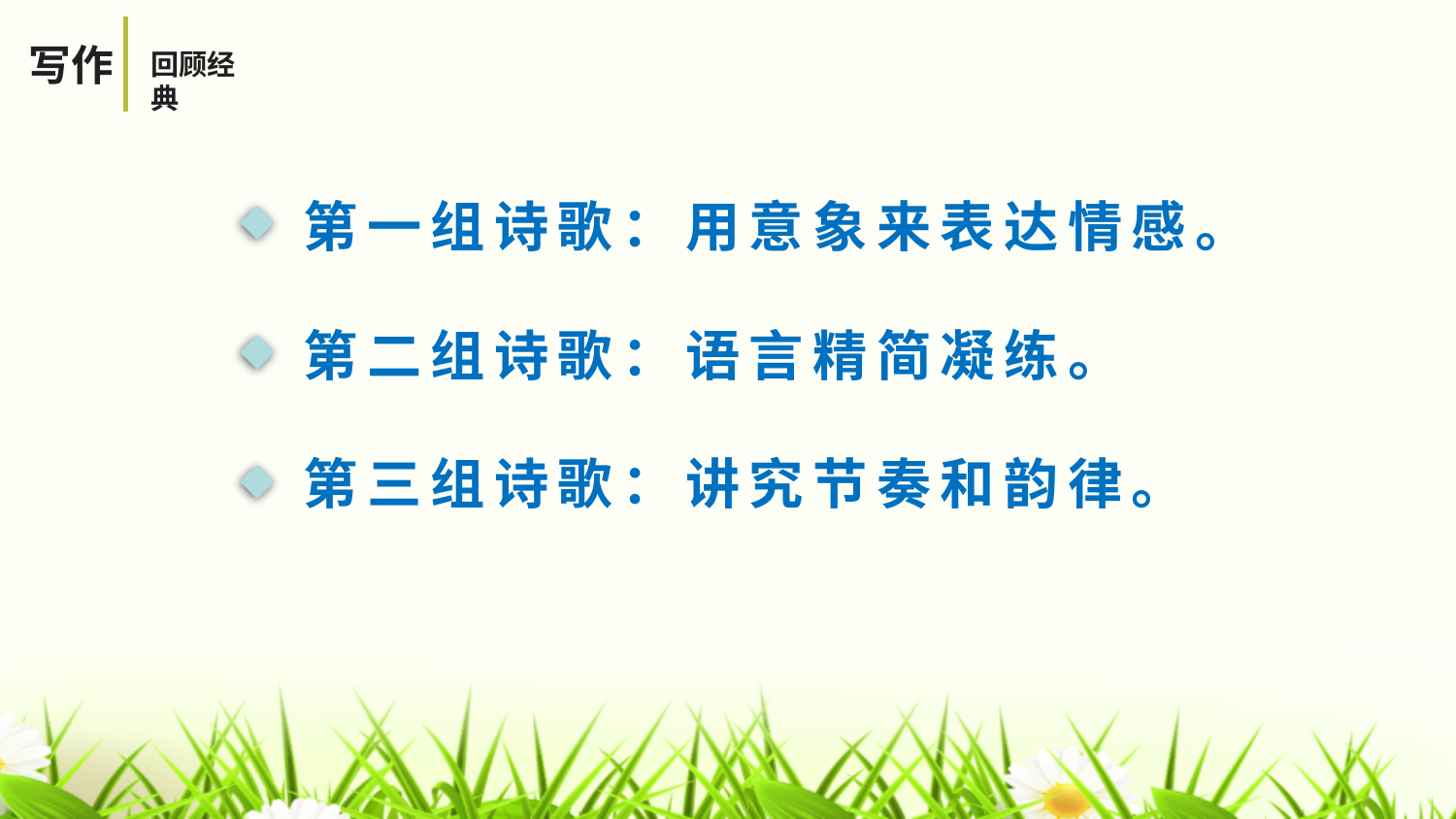

写作
回顾经典
第一组诗歌：用意象来表达情感。

第二组诗歌：语言精简凝练。

第三组诗歌：讲究节奏和韵律。